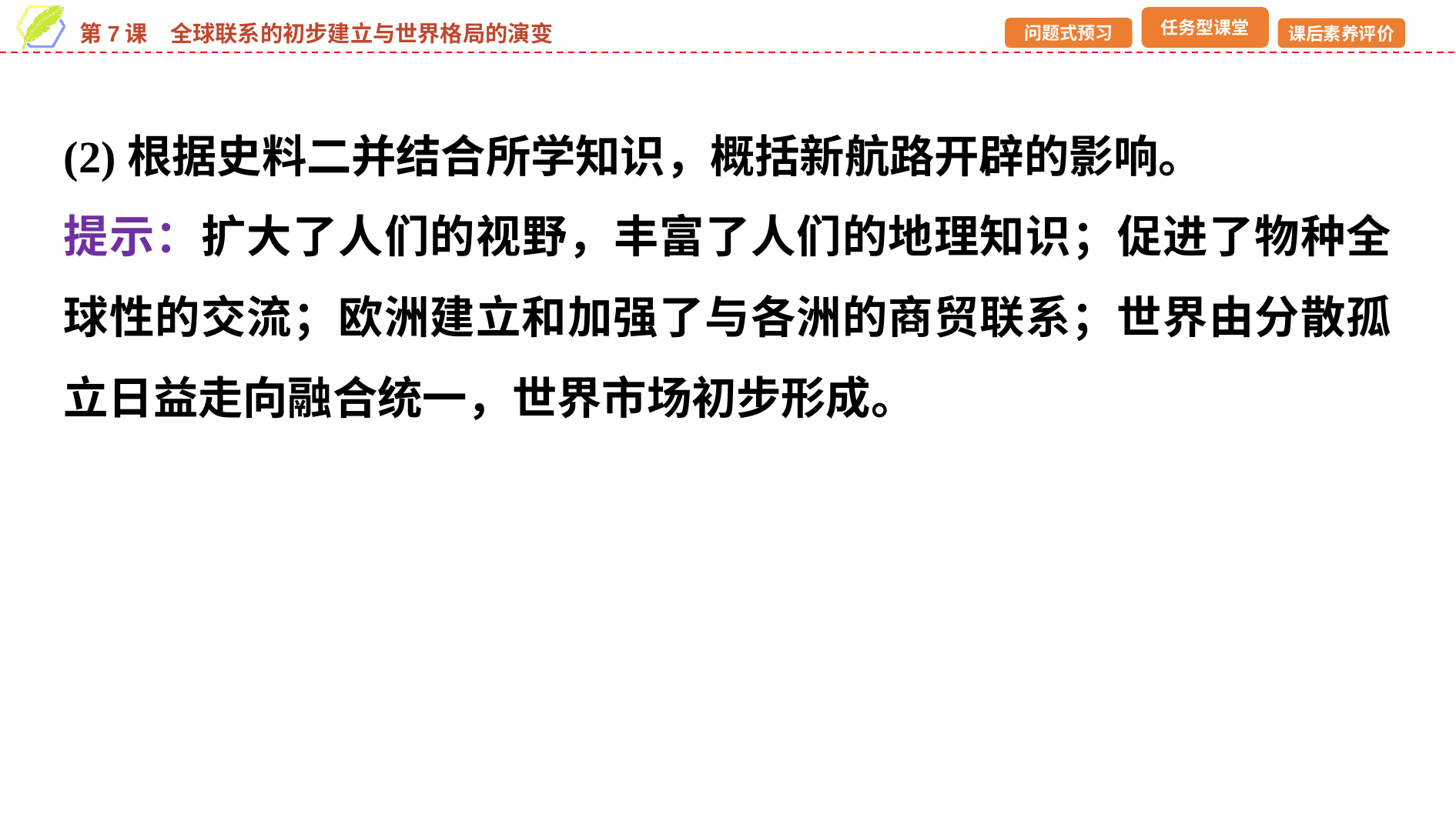

(2)根据史料二并结合所学知识，概括新航路开辟的影响。
提示：扩大了人们的视野，丰富了人们的地理知识；促进了物种全球性的交流；欧洲建立和加强了与各洲的商贸联系；世界由分散孤立日益走向融合统一，世界市场初步形成。